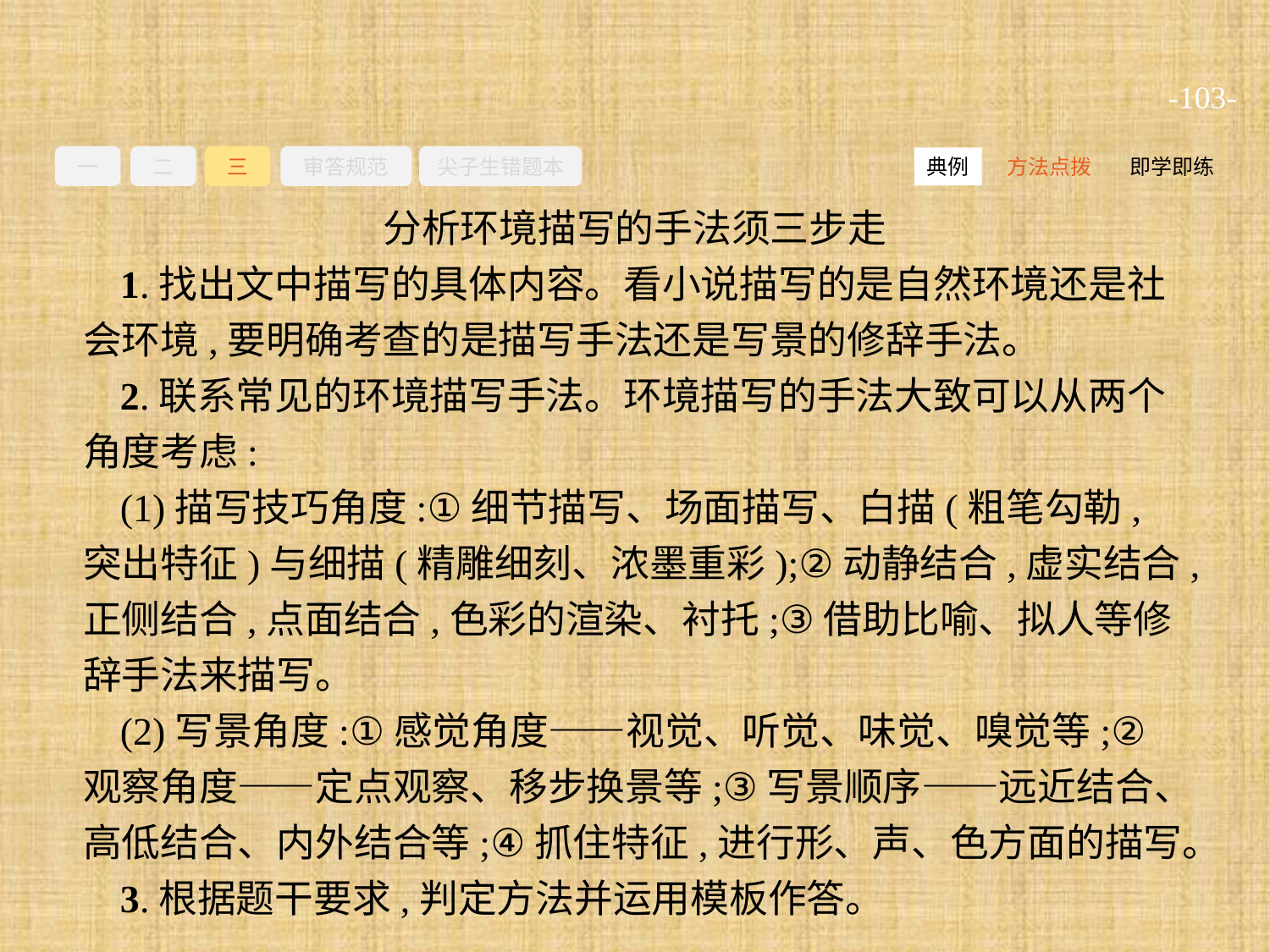

-103-
一
二
三
审答规范
尖子生错题本
方法点拨
即学即练
典例
分析环境描写的手法须三步走
1.找出文中描写的具体内容。看小说描写的是自然环境还是社会环境,要明确考查的是描写手法还是写景的修辞手法。
2.联系常见的环境描写手法。环境描写的手法大致可以从两个角度考虑:
(1)描写技巧角度:①细节描写、场面描写、白描(粗笔勾勒,突出特征)与细描(精雕细刻、浓墨重彩);②动静结合,虚实结合,正侧结合,点面结合,色彩的渲染、衬托;③借助比喻、拟人等修辞手法来描写。
(2)写景角度:①感觉角度——视觉、听觉、味觉、嗅觉等;②观察角度——定点观察、移步换景等;③写景顺序——远近结合、高低结合、内外结合等;④抓住特征,进行形、声、色方面的描写。
3.根据题干要求,判定方法并运用模板作答。